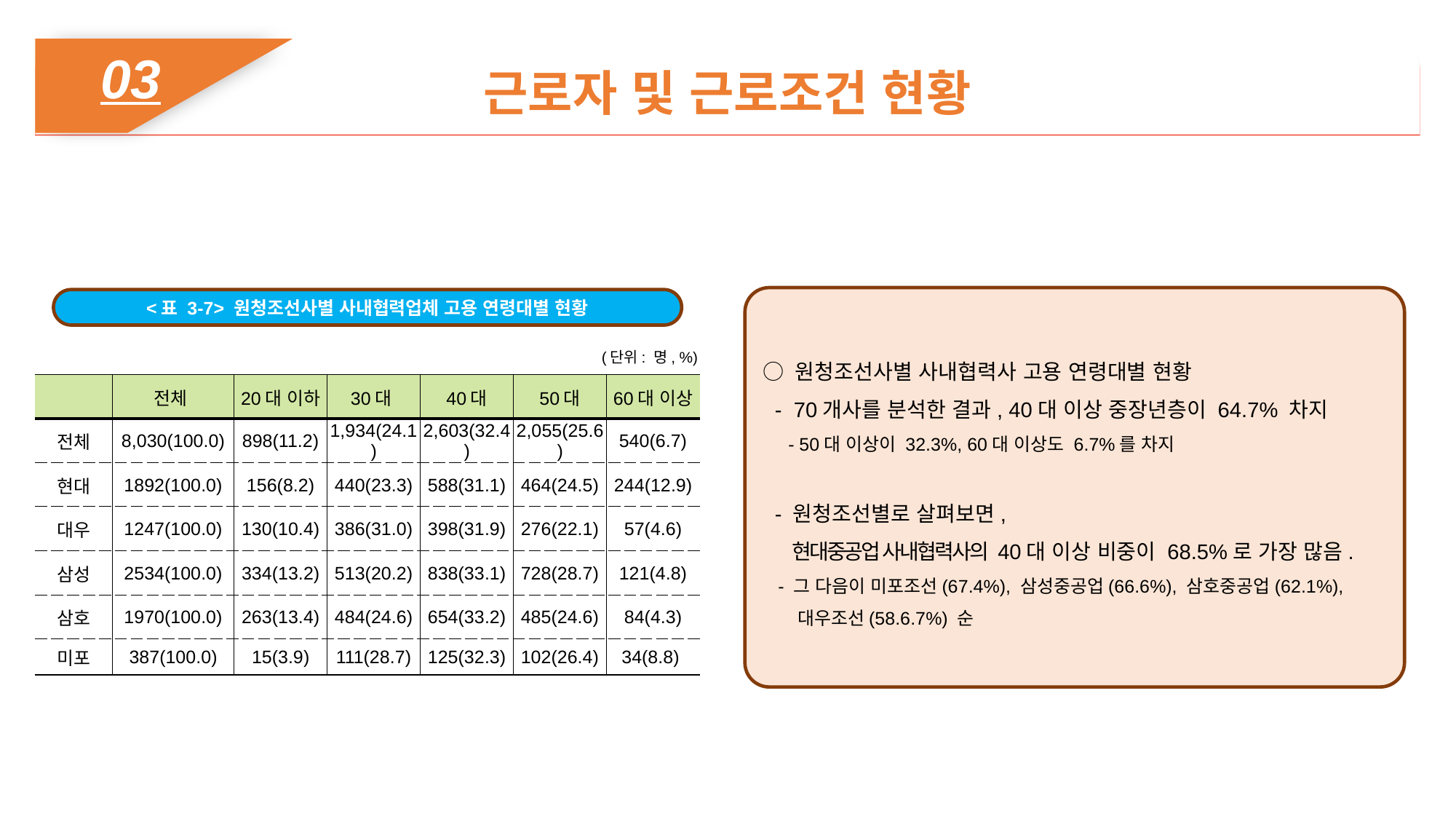

03
근로자 및 근로조건 현황
○ 원청조선사별 사내협력사 고용 연령대별 현황
  -  70개사를 분석한 결과, 40대 이상 중장년층이 64.7% 차지
     - 50대 이상이 32.3%, 60대 이상도 6.7%를 차지

  - 원청조선별로 살펴보면,
    현대중공업 사내협력사의 40대 이상 비중이 68.5%로 가장 많음.
   - 그 다음이 미포조선(67.4%), 삼성중공업(66.6%), 삼호중공업(62.1%),
      대우조선(58.6.7%) 순
<표 3-7> 원청조선사별 사내협력업체 고용 연령대별 현황
(단위: 명, %)
|  | 전체 | 20대 이하 | 30대 | 40대 | 50대 | 60대 이상 |
| --- | --- | --- | --- | --- | --- | --- |
| 전체 | 8,030(100.0) | 898(11.2) | 1,934(24.1) | 2,603(32.4) | 2,055(25.6) | 540(6.7) |
| 현대 | 1892(100.0) | 156(8.2) | 440(23.3) | 588(31.1) | 464(24.5) | 244(12.9) |
| 대우 | 1247(100.0) | 130(10.4) | 386(31.0) | 398(31.9) | 276(22.1) | 57(4.6) |
| 삼성 | 2534(100.0) | 334(13.2) | 513(20.2) | 838(33.1) | 728(28.7) | 121(4.8) |
| 삼호 | 1970(100.0) | 263(13.4) | 484(24.6) | 654(33.2) | 485(24.6) | 84(4.3) |
| 미포 | 387(100.0) | 15(3.9) | 111(28.7) | 125(32.3) | 102(26.4) | 34(8.8) |